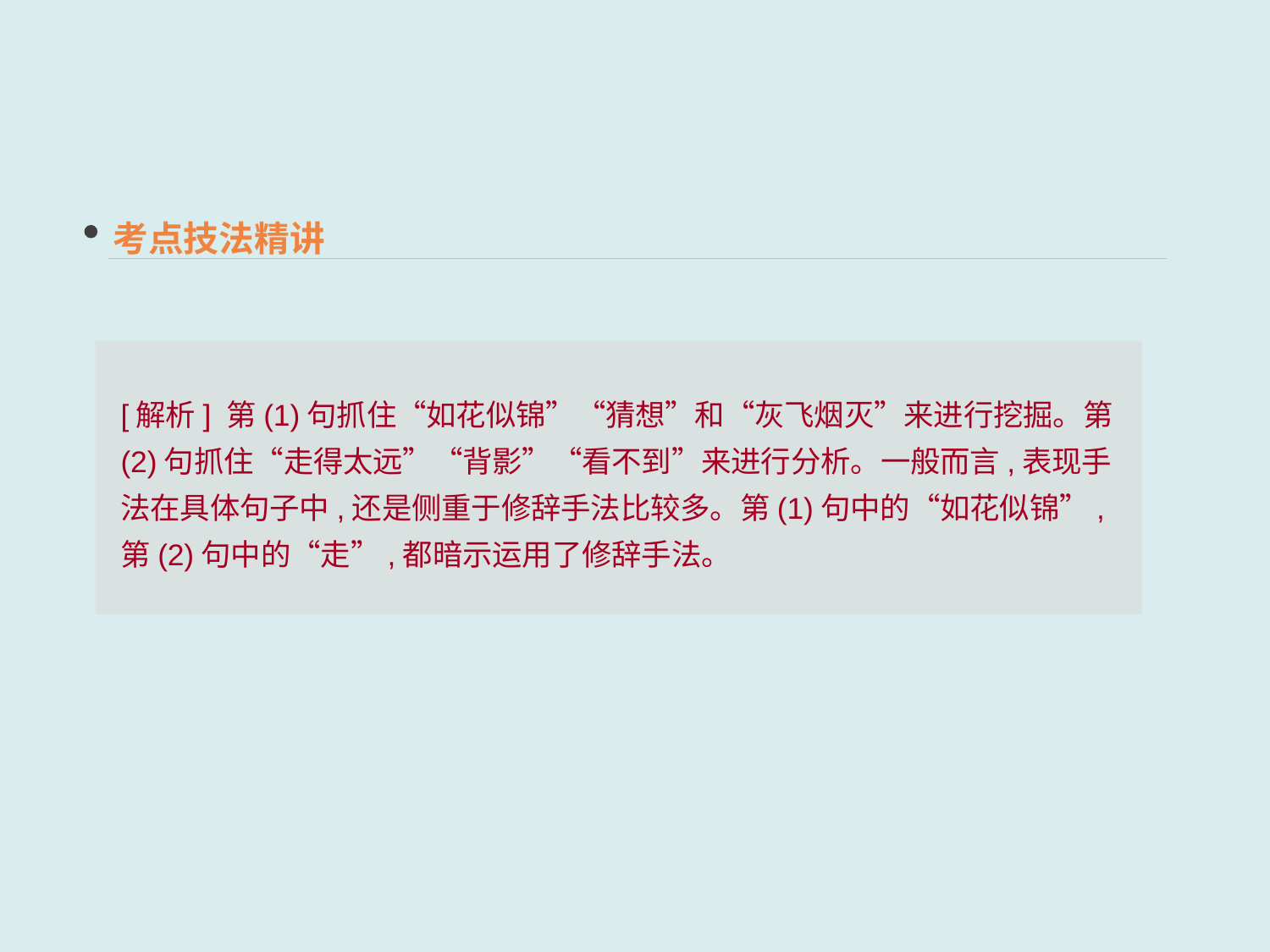

考点技法精讲

[解析] 第(1)句抓住“如花似锦”“猜想”和“灰飞烟灭”来进行挖掘。第(2)句抓住“走得太远”“背影”“看不到”来进行分析。一般而言,表现手法在具体句子中,还是侧重于修辞手法比较多。第(1)句中的“如花似锦”,第(2)句中的“走”,都暗示运用了修辞手法。